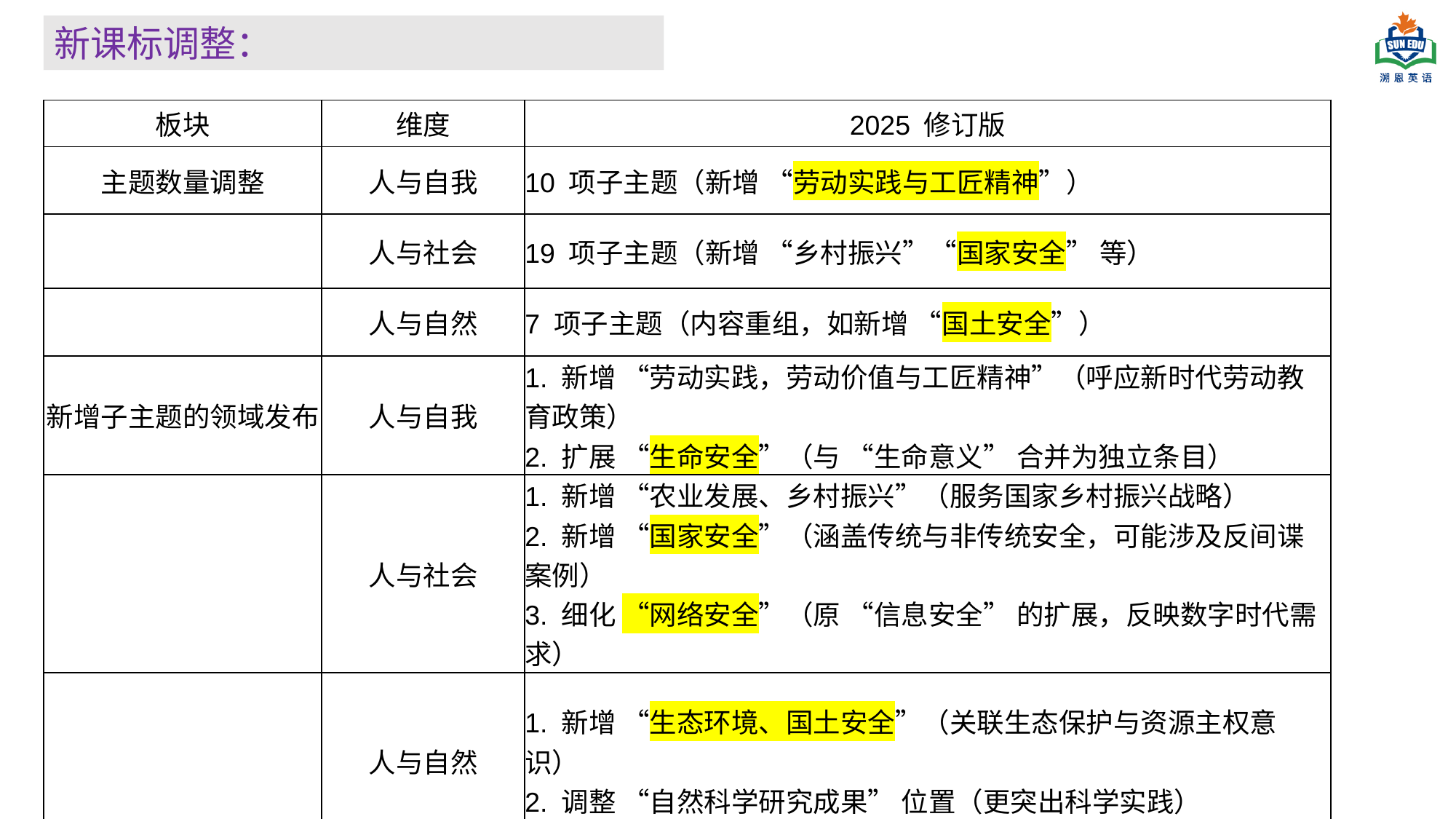

新课标调整：
| 板块 | 维度 | 2025 修订版 |
| --- | --- | --- |
| 主题数量调整 | 人与自我 | 10 项子主题（新增 “劳动实践与工匠精神”） |
|  | 人与社会 | 19 项子主题（新增 “乡村振兴”“国家安全” 等） |
|  | 人与自然 | 7 项子主题（内容重组，如新增 “国土安全”） |
| 新增子主题的领域发布 | 人与自我 | 1. 新增 “劳动实践，劳动价值与工匠精神”（呼应新时代劳动教育政策） 2. 扩展 “生命安全”（与 “生命意义” 合并为独立条目） |
|  | 人与社会 | 1. 新增 “农业发展、乡村振兴”（服务国家乡村振兴战略） 2. 新增 “国家安全”（涵盖传统与非传统安全，可能涉及反间谍案例） 3. 细化 “网络安全”（原 “信息安全” 的扩展，反映数字时代需求） |
|  | 人与自然 | 1. 新增 “生态环境、国土安全”（关联生态保护与资源主权意识） 2. 调整 “自然科学研究成果” 位置（更突出科学实践） |